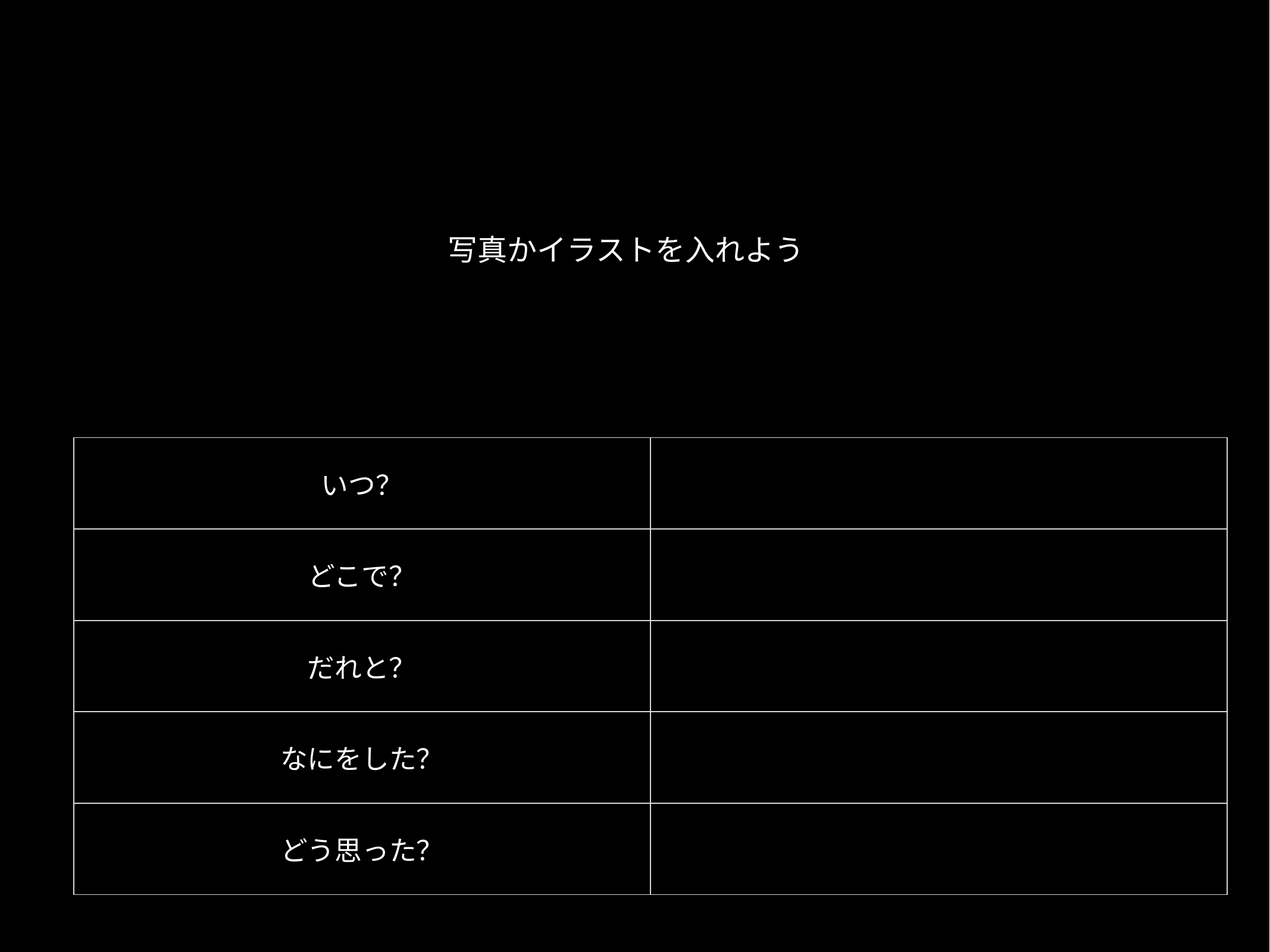

写真かイラストを入れよう
| いつ？ |  |
| --- | --- |
| どこで？ |  |
| だれと？ |  |
| なにをした？ |  |
| どう思った？ |  |